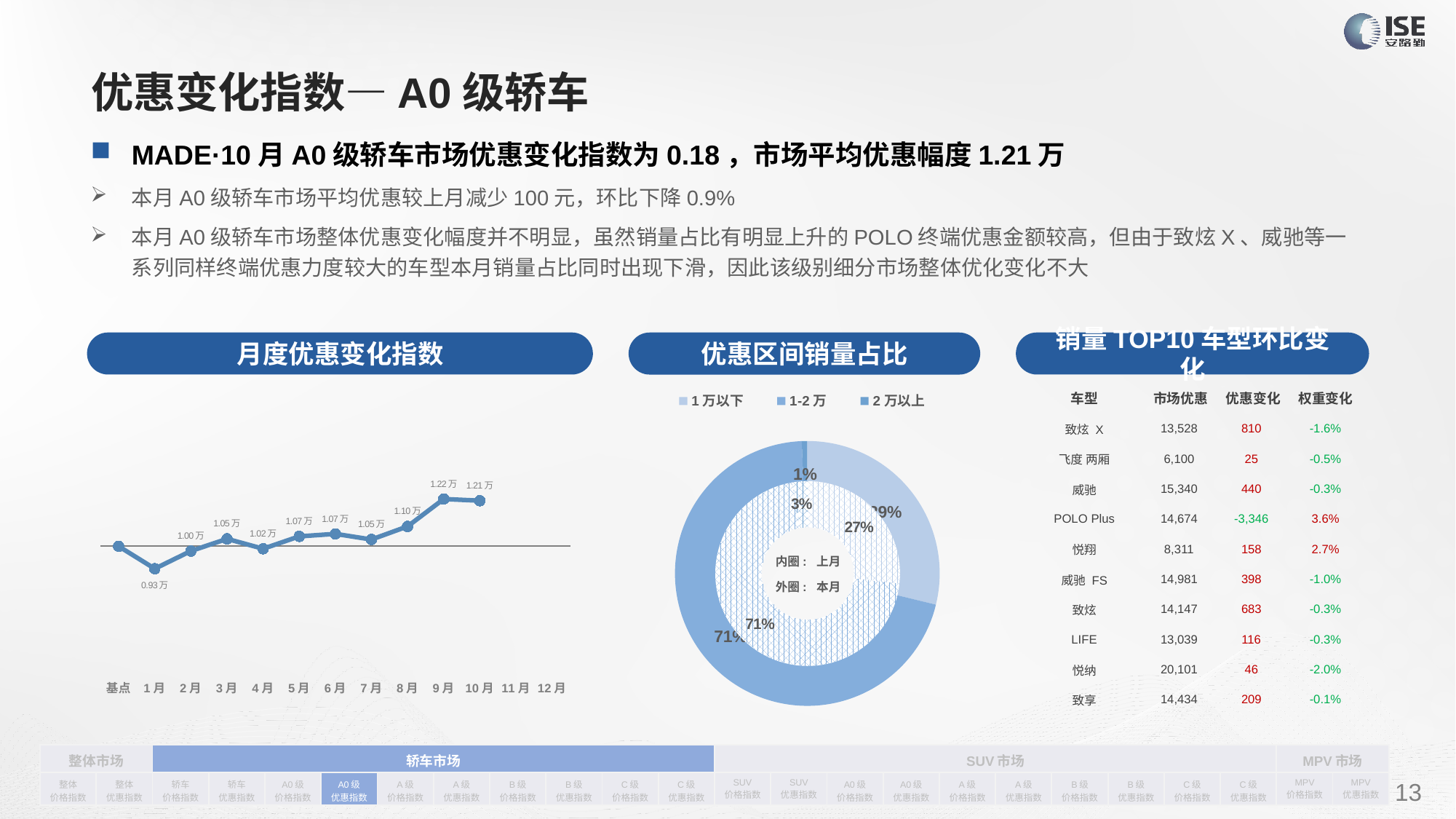

# 优惠变化指数—A0级轿车
MADE·10月A0级轿车市场优惠变化指数为0.18，市场平均优惠幅度1.21万
本月A0级轿车市场平均优惠较上月减少100元，环比下降0.9%
本月A0级轿车市场整体优惠变化幅度并不明显，虽然销量占比有明显上升的POLO终端优惠金额较高，但由于致炫X、威驰等一系列同样终端优惠力度较大的车型本月销量占比同时出现下滑，因此该级别细分市场整体优化变化不大
月度优惠变化指数

销量TOP10车型环比变化

优惠区间销量占比

| 车型 | 市场优惠 | 优惠变化 | 权重变化 |
| --- | --- | --- | --- |
| 致炫 X | 13,528 | 810 | -1.6% |
| 飞度 两厢 | 6,100 | 25 | -0.5% |
| 威驰 | 15,340 | 440 | -0.3% |
| POLO Plus | 14,674 | -3,346 | 3.6% |
| 悦翔 | 8,311 | 158 | 2.7% |
| 威驰 FS | 14,981 | 398 | -1.0% |
| 致炫 | 14,147 | 683 | -0.3% |
| LIFE | 13,039 | 116 | -0.3% |
| 悦纳 | 20,101 | 46 | -2.0% |
| 致享 | 14,434 | 209 | -0.1% |

### Chart

| Category | 销量 |
|---|---|
| 1万以下 | 7137.0 |
| 1-2万 | 17483.0 |
| 2万以上 | 168.0 |

### Chart

| Category | Y2022 |
|---|---|
| 基点 | 0.0 |
| 1月 | -0.09 |
| 2月 | -0.01908310235491284 |
| 3月 | 0.03 |
| 4月 | -0.01 |
| 5月 | 0.04 |
| 6月 | 0.05 |
| 7月 | 0.02728414049383887 |
| 8月 | 0.08 |
| 9月 | 0.19 |
| 10月 | 0.18318703788275803 |
| 11月 | None |
| 12月 | None |

### Chart

| Category | 销售量 |
|---|---|
| 1万以下 | 5583.0 |
| 1-2万 | 14715.0 |
| 2万以上 | 562.0 |
内圈:  上月
外圈:  本月
| 整体市场 |  | 轿车市场 |  |  |  |  |  |  |  |  |  | SUV市场 |  |  |  |  |  |  |  |  |  | MPV市场 |  |
| --- | --- | --- | --- | --- | --- | --- | --- | --- | --- | --- | --- | --- | --- | --- | --- | --- | --- | --- | --- | --- | --- | --- | --- |
| 整体 价格指数 | 整体 优惠指数 | 轿车 价格指数 | 轿车 优惠指数 | A0级 价格指数 | A0级 优惠指数 | A级 价格指数 | A级 优惠指数 | B级 价格指数 | B级 优惠指数 | C级 价格指数 | C级 优惠指数 | SUV 价格指数 | SUV 优惠指数 | A0级 价格指数 | A0级 优惠指数 | A级 价格指数 | A级 优惠指数 | B级 价格指数 | B级 优惠指数 | C级 价格指数 | C级 优惠指数 | MPV 价格指数 | MPV 优惠指数 |
请在插入菜单—页眉和页脚中修改此 文本
13